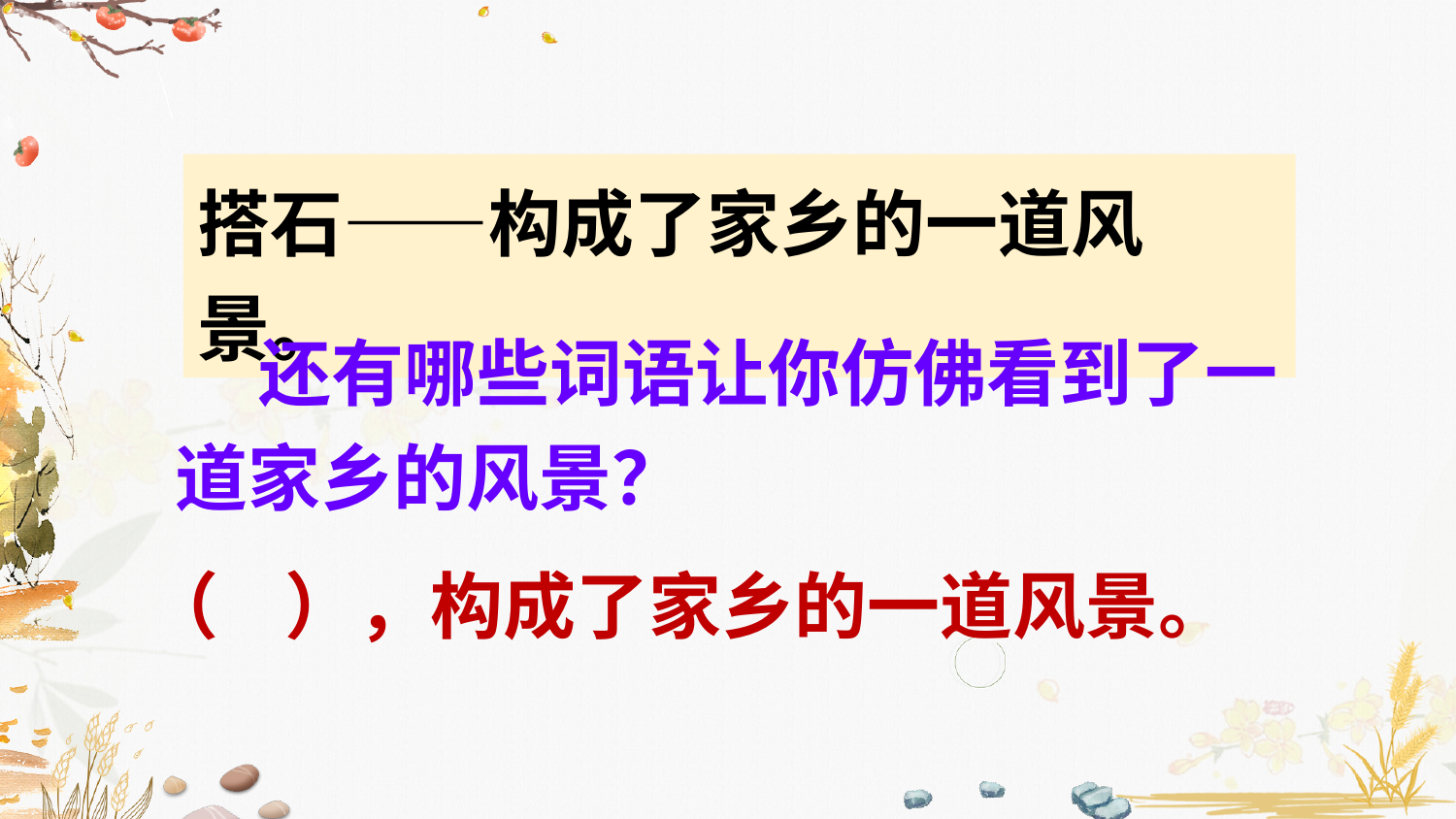

搭石——构成了家乡的一道风景。
    还有哪些词语让你仿佛看到了一道家乡的风景？
（    ），构成了家乡的一道风景。